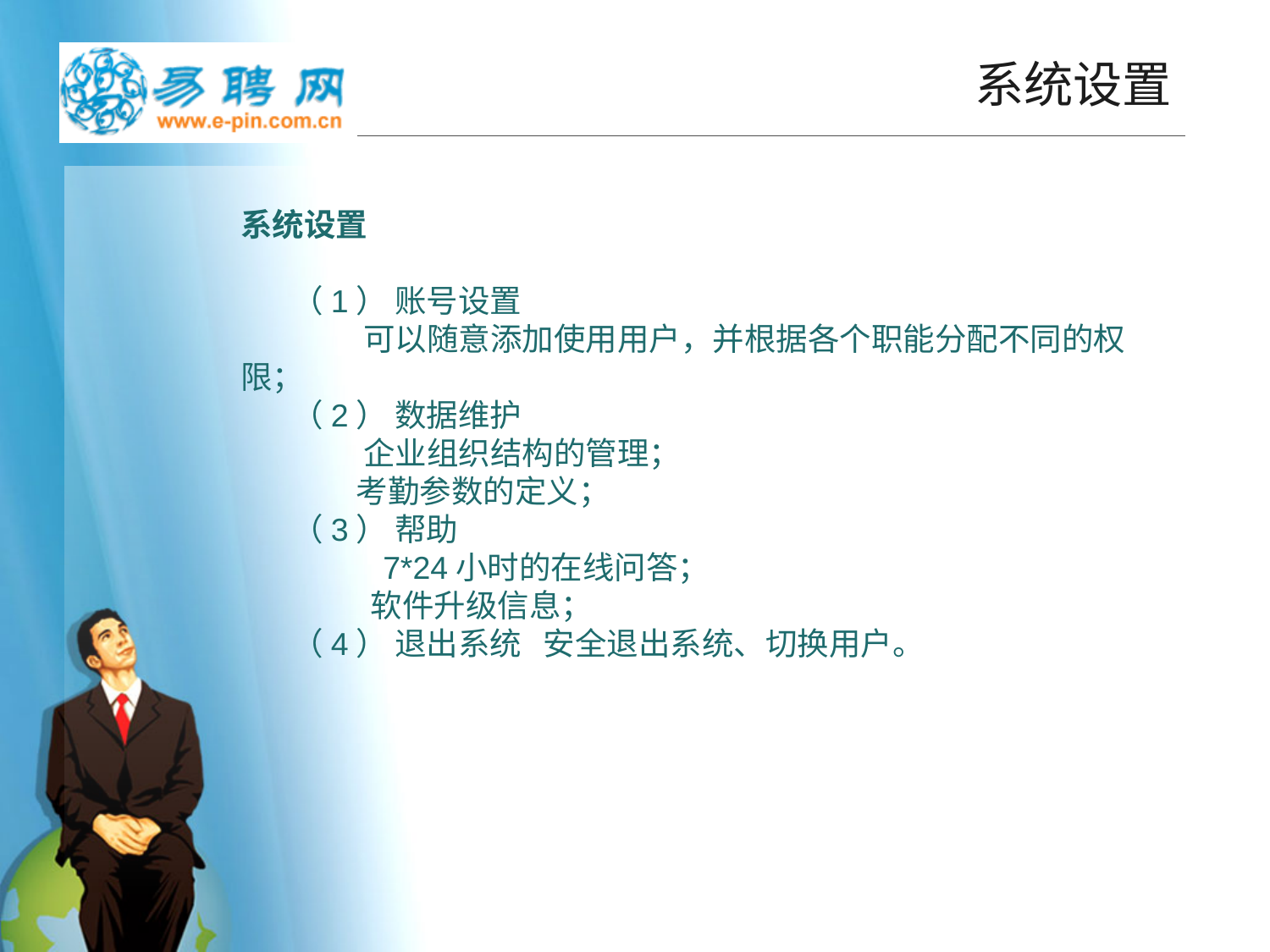

# 系统设置
系统设置

      （1） 账号设置
                可以随意添加使用用户，并根据各个职能分配不同的权限；
      （2） 数据维护
                企业组织结构的管理；
               考勤参数的定义；
      （3） 帮助
                7*24小时的在线问答；
                 软件升级信息；
      （4） 退出系统   安全退出系统、切换用户。